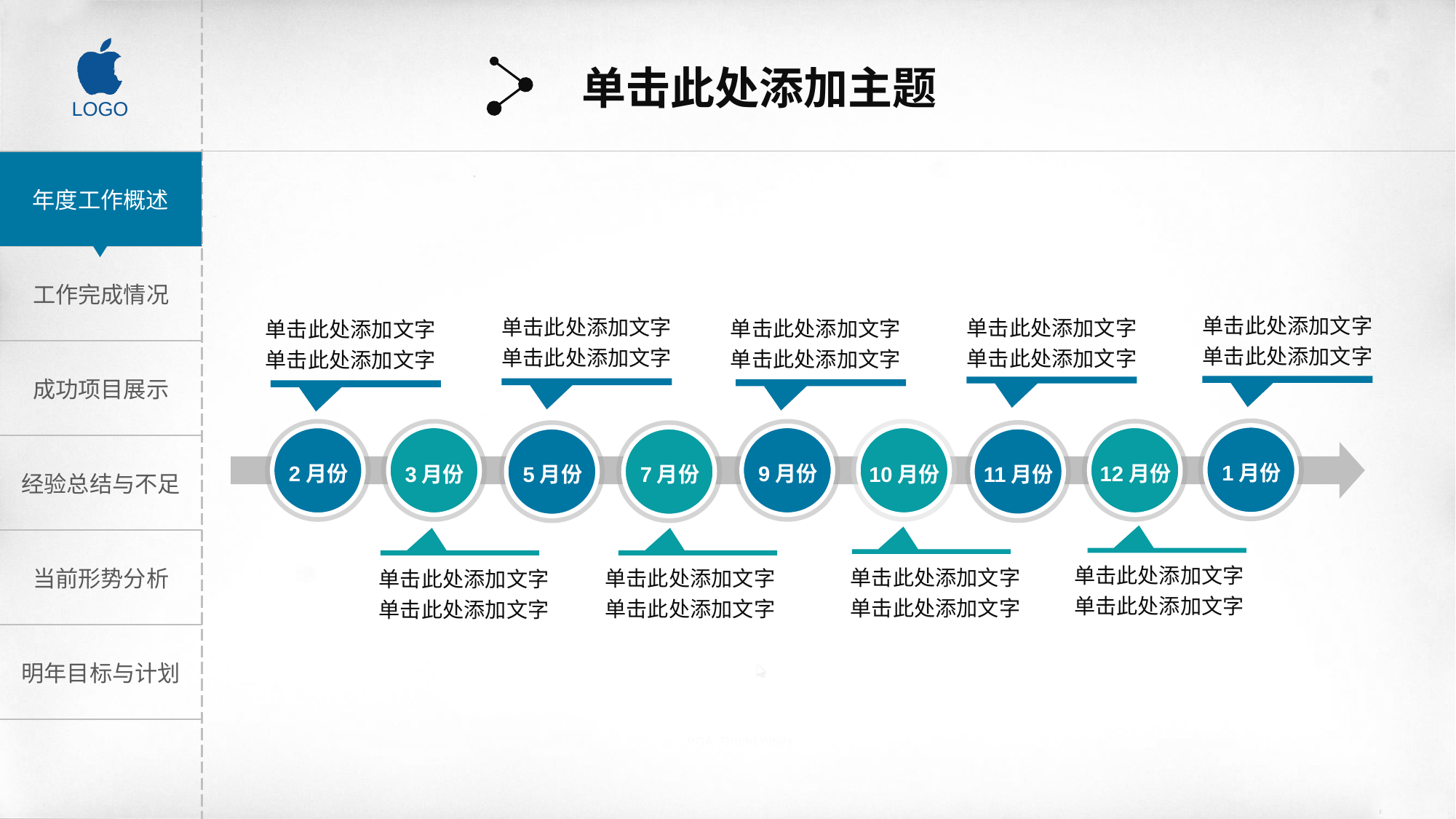

单击此处添加主题
单击此处添加文字
单击此处添加文字
单击此处添加文字
单击此处添加文字
单击此处添加文字
单击此处添加文字
单击此处添加文字
单击此处添加文字
单击此处添加文字
单击此处添加文字

1月份

10月份

12月份

9月份

3月份

2月份

11月份

5月份

7月份

单击此处添加文字
单击此处添加文字
单击此处添加文字
单击此处添加文字
单击此处添加文字
单击此处添加文字
单击此处添加文字
单击此处添加文字